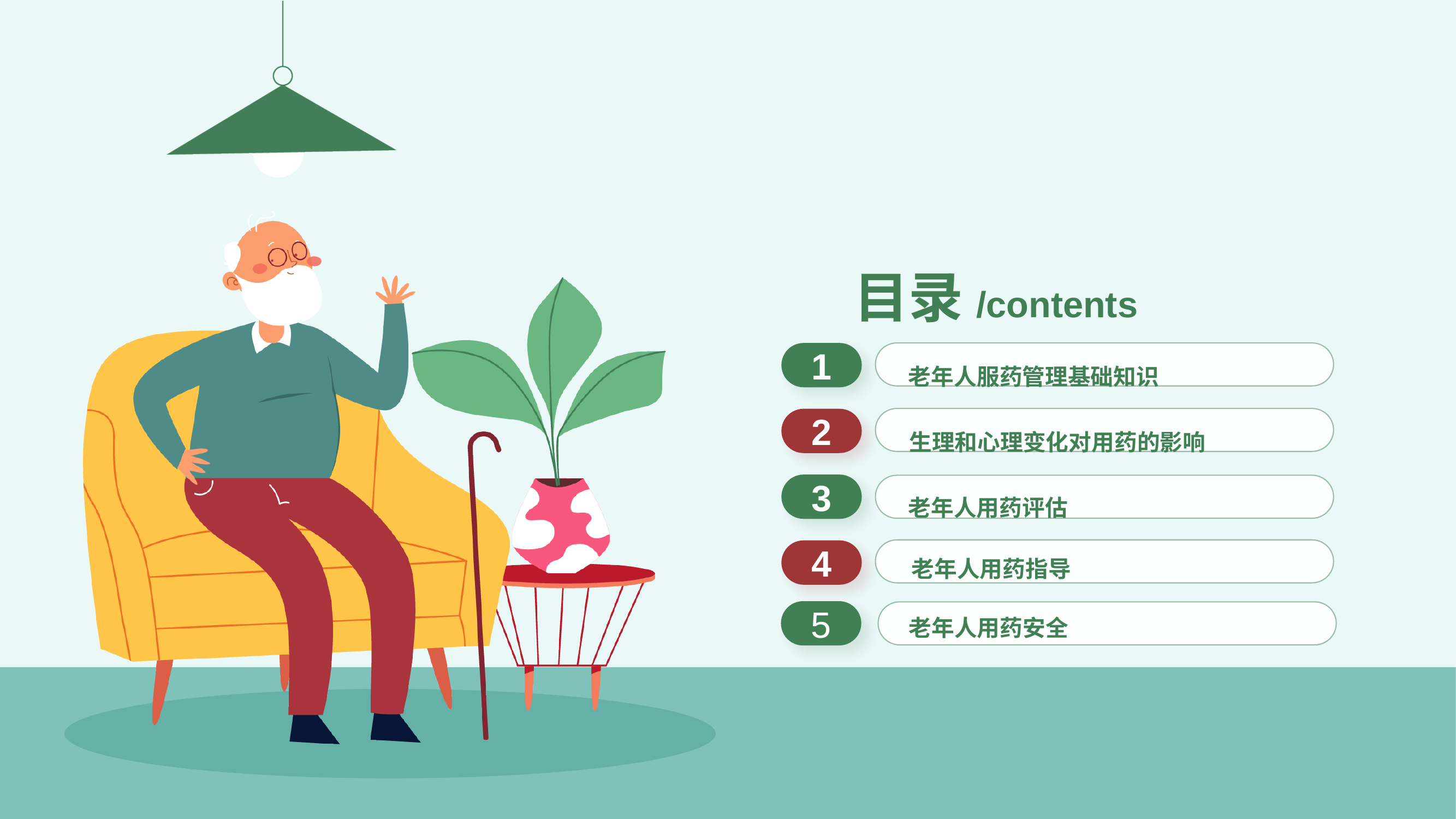

目录/contents
老年人服药管理基础知识

1

2

老年人用药评估
3

4
 老年人用药指导
生理和心理变化对用药的影响
5

老年人用药安全